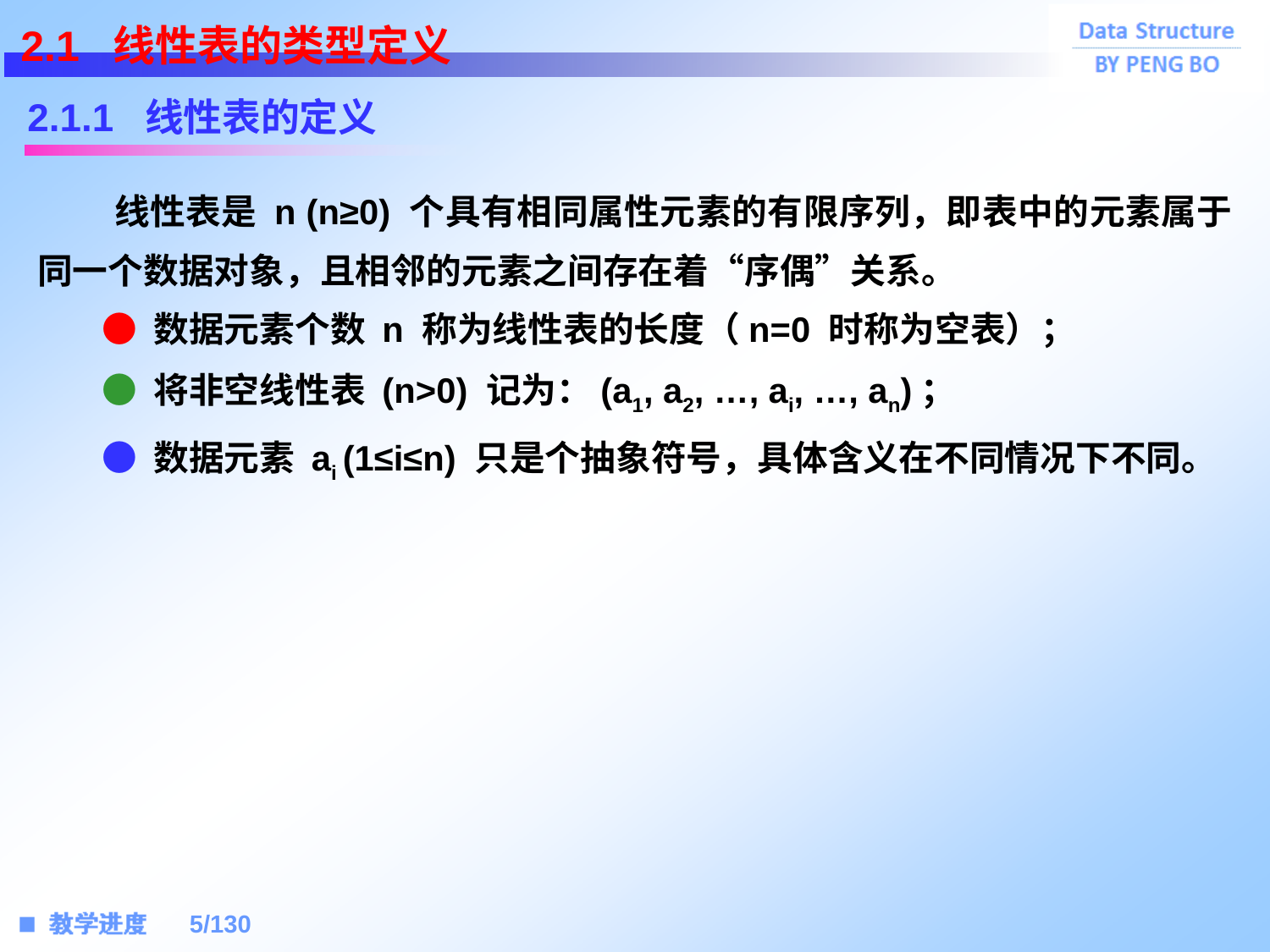

2.1  线性表的类型定义

2.1.1  线性表的定义

        线性表是 n (n≥0) 个具有相同属性元素的有限序列，即表中的元素属于同一个数据对象，且相邻的元素之间存在着“序偶”关系。
        ● 数据元素个数 n 称为线性表的长度（n=0 时称为空表）；
        ● 将非空线性表 (n>0) 记为：(a1, a2, …, ai, …, an)；
        ● 数据元素 ai (1≤i≤n) 只是个抽象符号，具体含义在不同情况下不同。